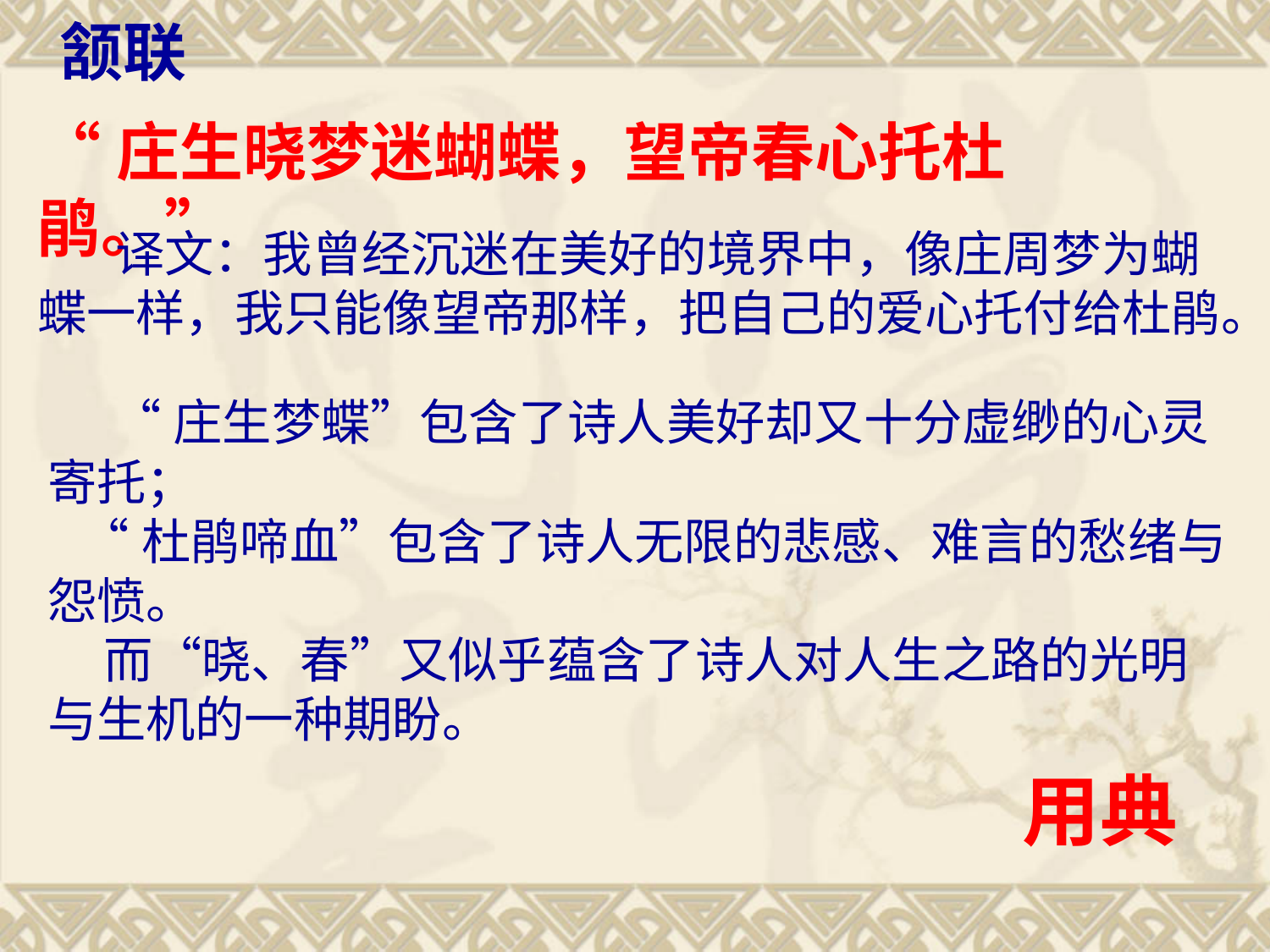

颔联
“庄生晓梦迷蝴蝶，望帝春心托杜鹃。”
      译文：我曾经沉迷在美好的境界中，像庄周梦为蝴蝶一样，我只能像望帝那样，把自己的爱心托付给杜鹃。
     “庄生梦蝶”包含了诗人美好却又十分虚缈的心灵寄托；
   “杜鹃啼血”包含了诗人无限的悲感、难言的愁绪与怨愤。
    而“晓、春”又似乎蕴含了诗人对人生之路的光明与生机的一种期盼。
用典